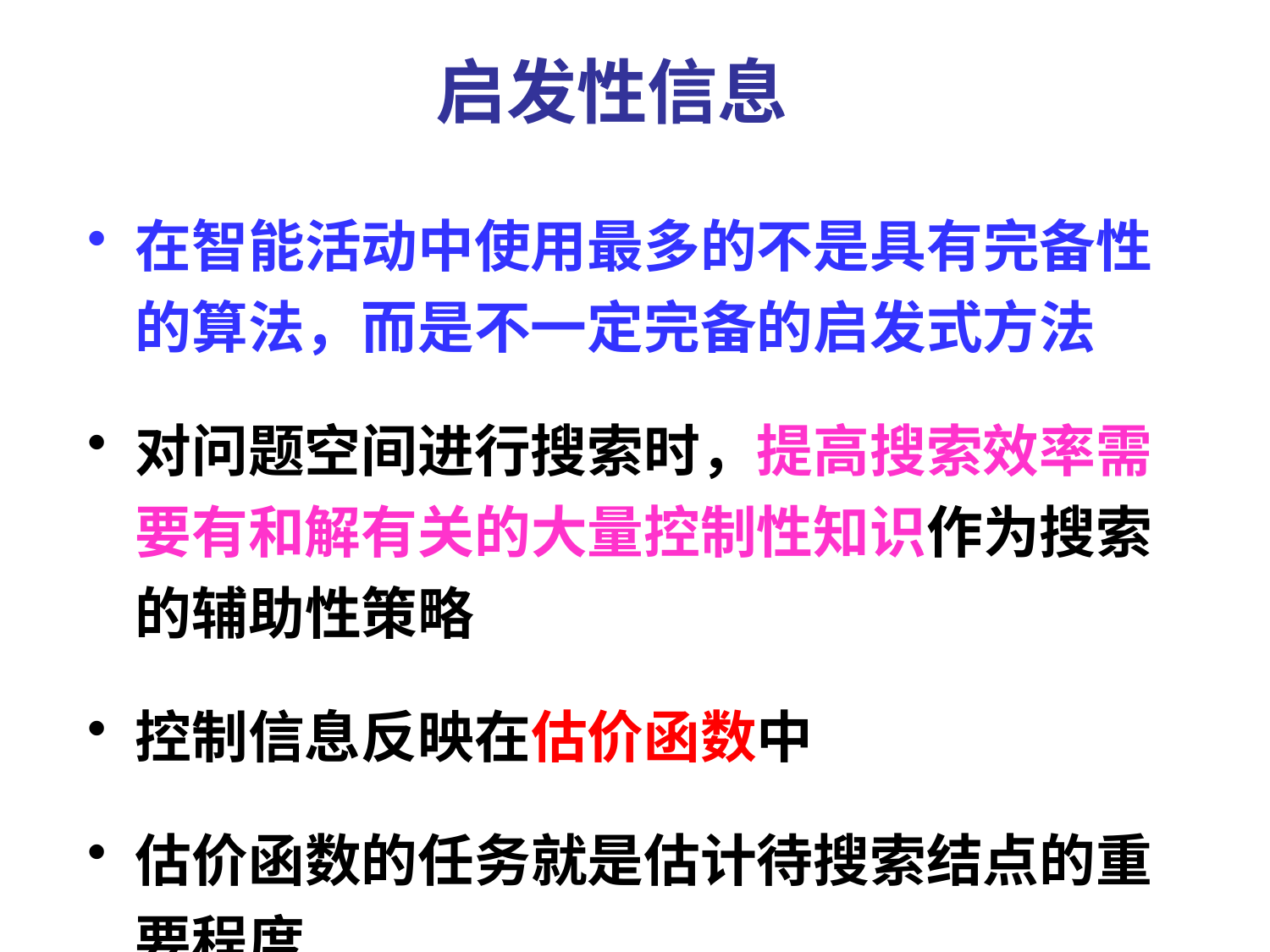

启发性信息
在智能活动中使用最多的不是具有完备性的算法，而是不一定完备的启发式方法
对问题空间进行搜索时，提高搜索效率需要有和解有关的大量控制性知识作为搜索的辅助性策略
控制信息反映在估价函数中
估价函数的任务就是估计待搜索结点的重要程度